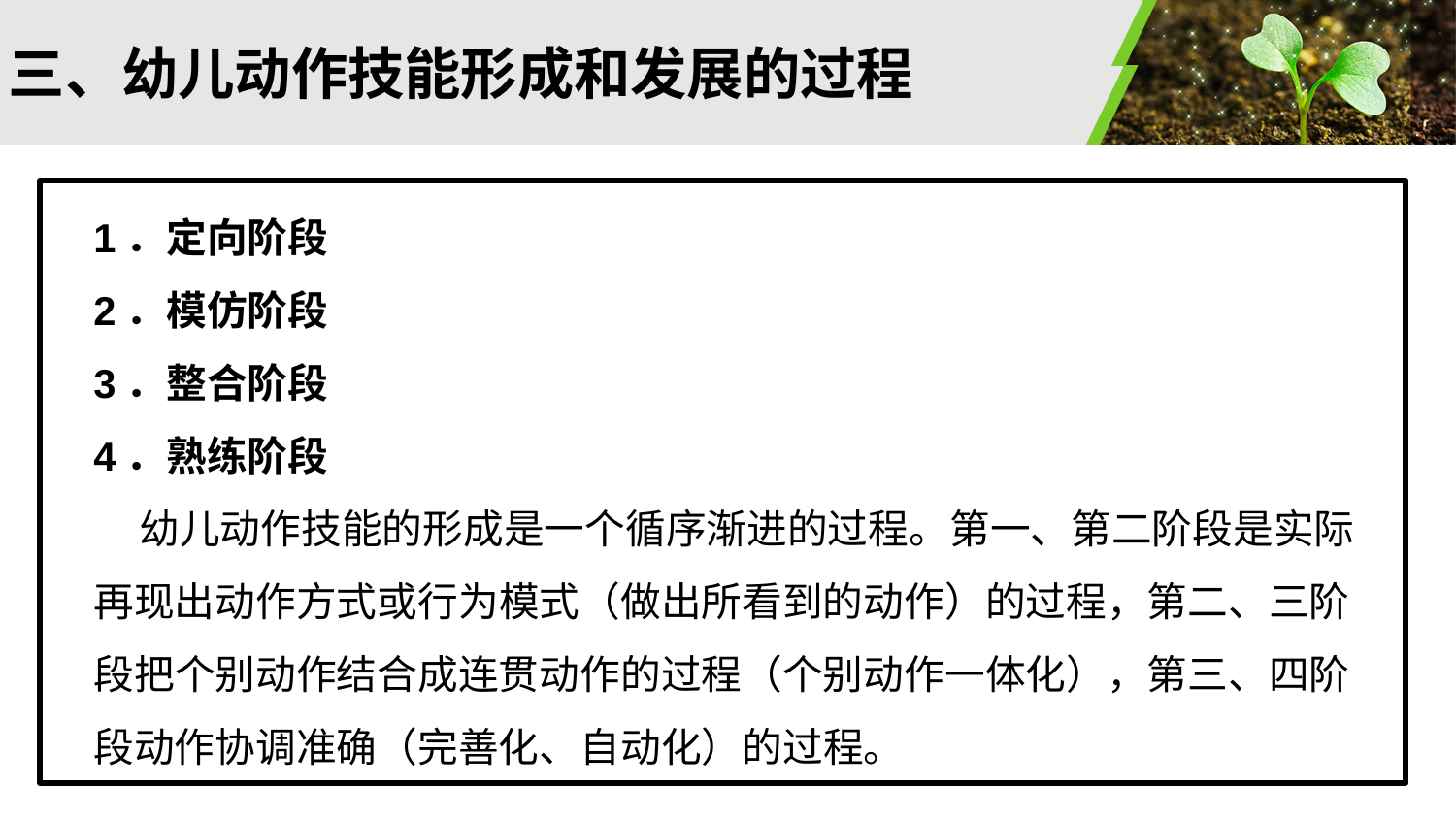

#
三、幼儿动作技能形成和发展的过程

1．定向阶段
2．模仿阶段
3．整合阶段
4．熟练阶段
    幼儿动作技能的形成是一个循序渐进的过程。第一、第二阶段是实际再现出动作方式或行为模式（做出所看到的动作）的过程，第二、三阶段把个别动作结合成连贯动作的过程（个别动作一体化），第三、四阶段动作协调准确（完善化、自动化）的过程。